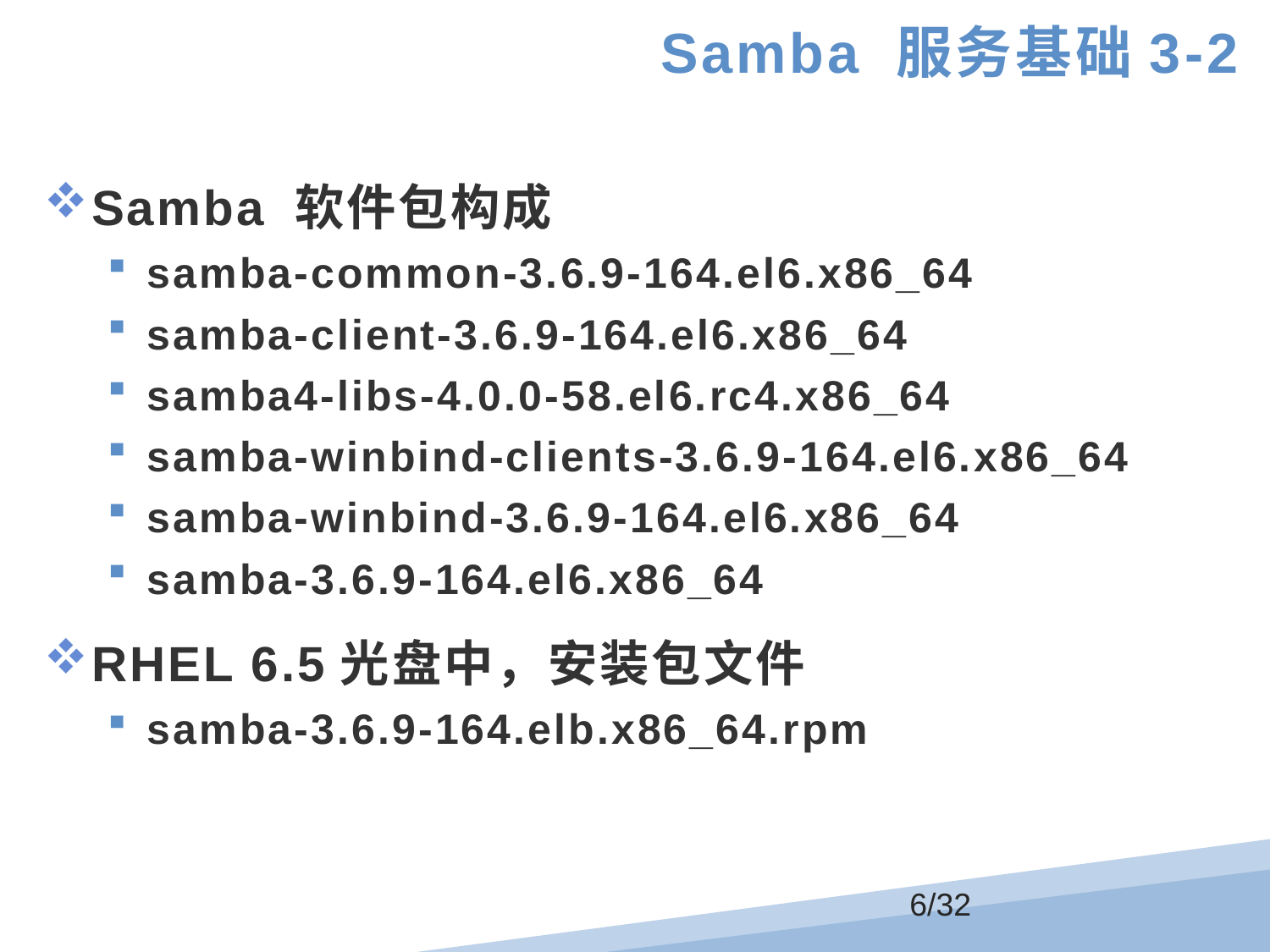

Samba 服务基础3-2
Samba 软件包构成
samba-common-3.6.9-164.el6.x86_64
samba-client-3.6.9-164.el6.x86_64
samba4-libs-4.0.0-58.el6.rc4.x86_64
samba-winbind-clients-3.6.9-164.el6.x86_64
samba-winbind-3.6.9-164.el6.x86_64
samba-3.6.9-164.el6.x86_64
RHEL 6.5光盘中，安装包文件
samba-3.6.9-164.elb.x86_64.rpm

6/32